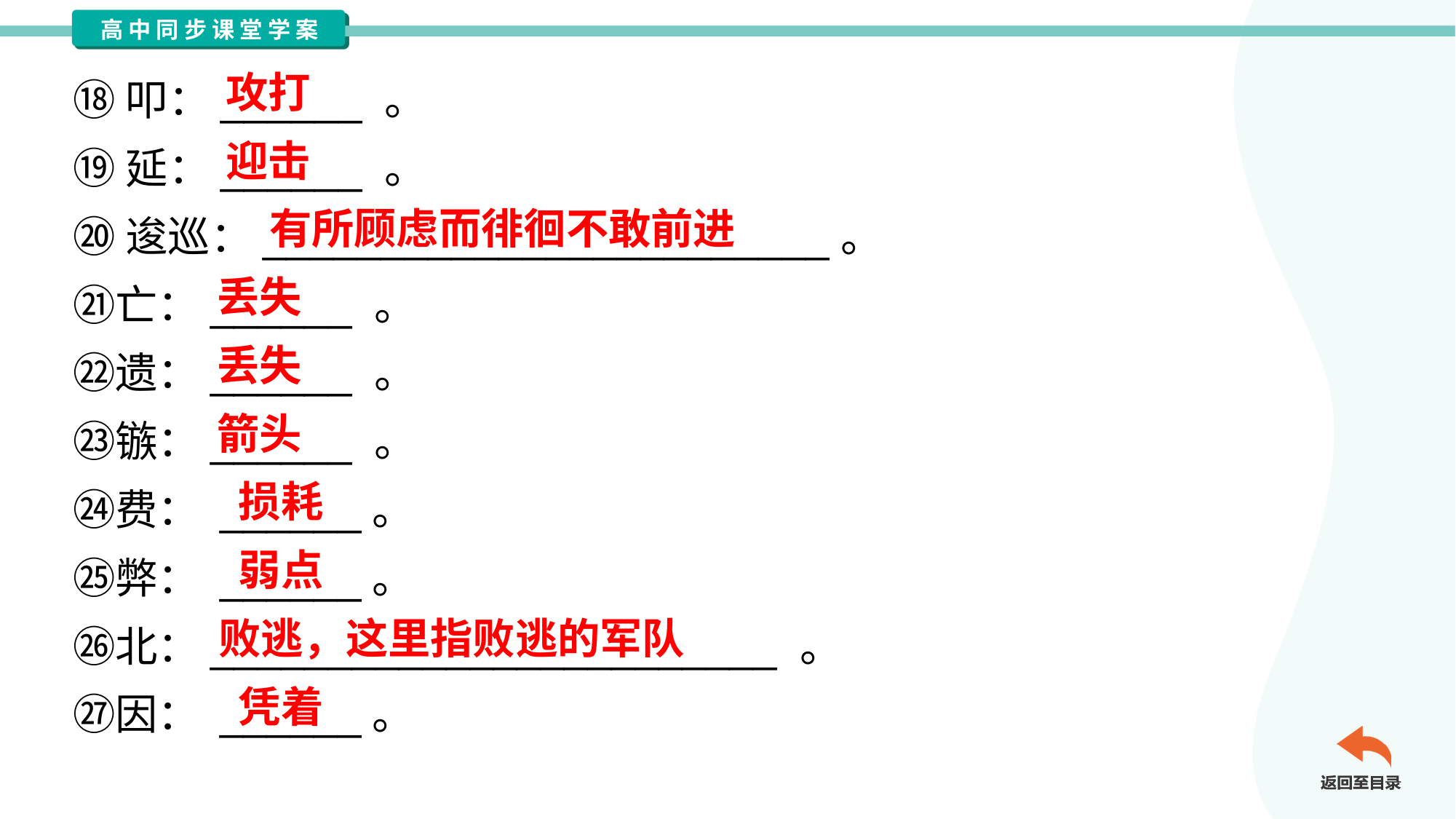

攻打
⑱叩：______ 。
⑲延：______ 。
⑳逡巡：________________________。
㉑亡：______ 。
㉒遗：______ 。
㉓镞：______ 。
㉔费： ______。
㉕弊： ______。
㉖北：________________________ 。
㉗因： ______。
迎击
有所顾虑而徘徊不敢前进
丢失
丢失
箭头
损耗
弱点
败逃，这里指败逃的军队
凭着